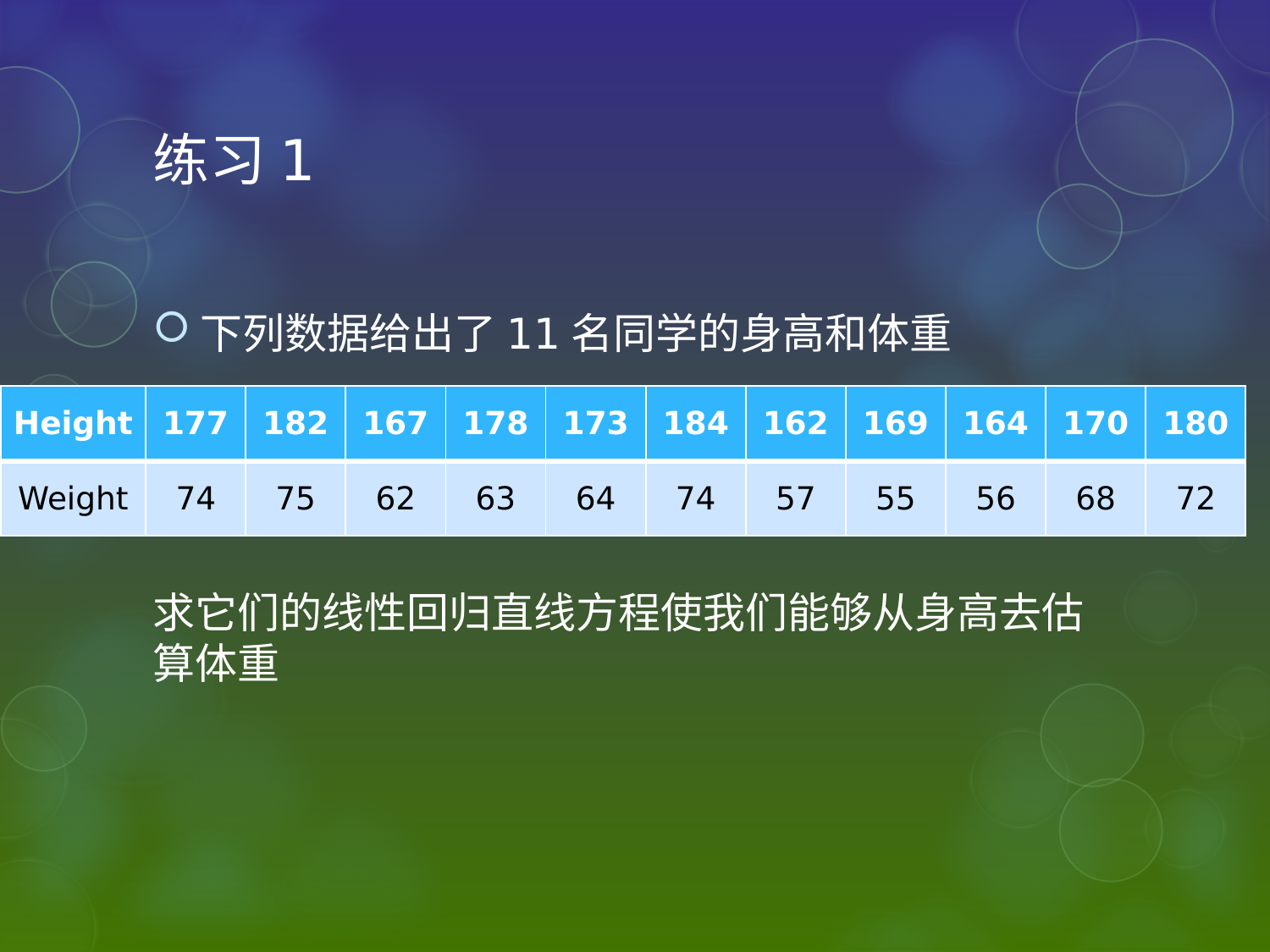

# 练习1
下列数据给出了11名同学的身高和体重

求它们的线性回归直线方程使我们能够从身高去估算体重

| Height | 177 | 182 | 167 | 178 | 173 | 184 | 162 | 169 | 164 | 170 | 180 |
| --- | --- | --- | --- | --- | --- | --- | --- | --- | --- | --- | --- |
| Weight | 74 | 75 | 62 | 63 | 64 | 74 | 57 | 55 | 56 | 68 | 72 |